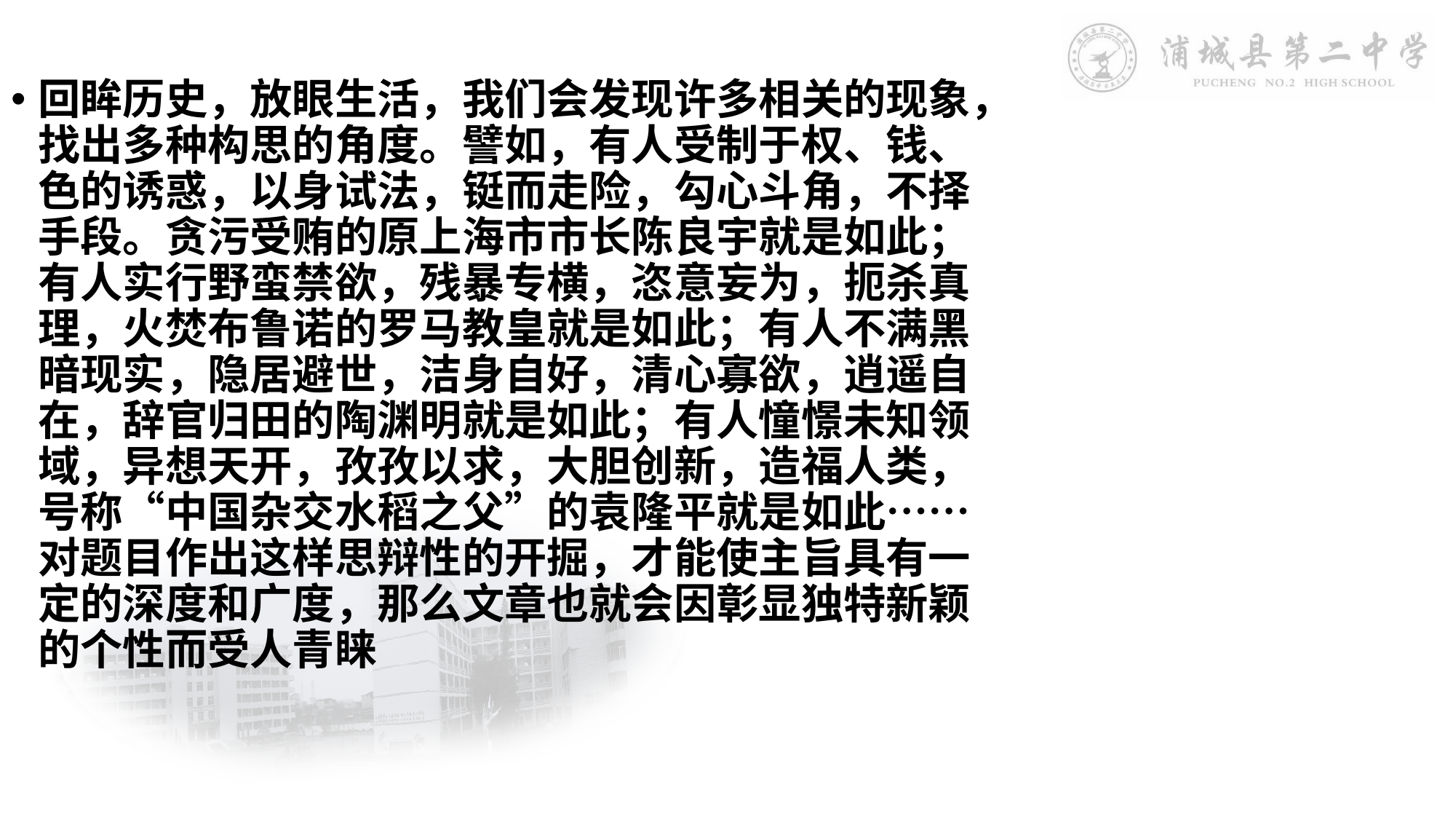

回眸历史，放眼生活，我们会发现许多相关的现象，找出多种构思的角度。譬如，有人受制于权、钱、色的诱惑，以身试法，铤而走险，勾心斗角，不择手段。贪污受贿的原上海市市长陈良宇就是如此；有人实行野蛮禁欲，残暴专横，恣意妄为，扼杀真理，火焚布鲁诺的罗马教皇就是如此；有人不满黑暗现实，隐居避世，洁身自好，清心寡欲，逍遥自在，辞官归田的陶渊明就是如此；有人憧憬未知领域，异想天开，孜孜以求，大胆创新，造福人类，号称“中国杂交水稻之父”的袁隆平就是如此……对题目作出这样思辩性的开掘，才能使主旨具有一定的深度和广度，那么文章也就会因彰显独特新颖的个性而受人青睐